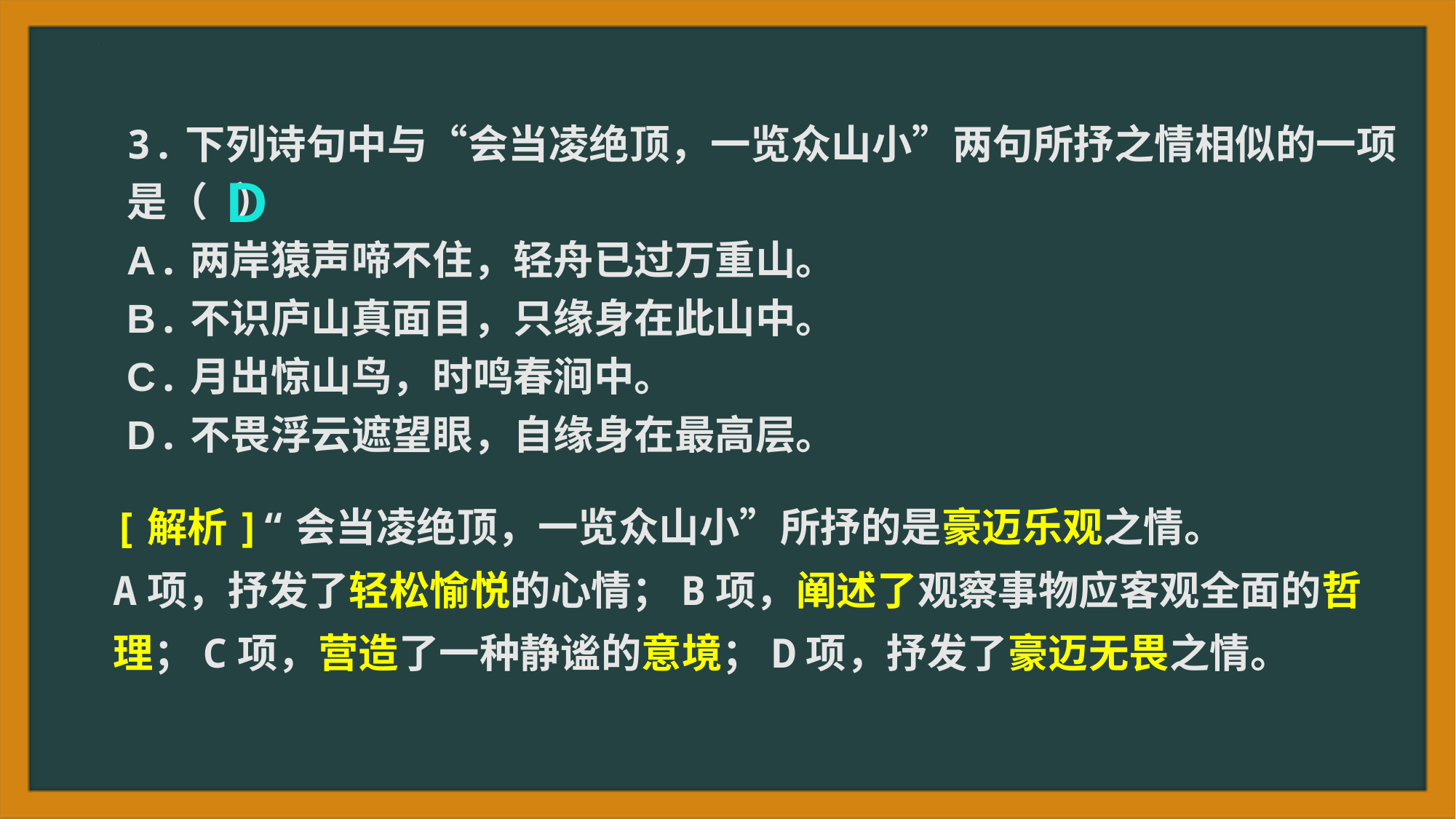

3.下列诗句中与“会当凌绝顶，一览众山小”两句所抒之情相似的一项是（   ）
A.两岸猿声啼不住，轻舟已过万重山。
B.不识庐山真面目，只缘身在此山中。
C.月出惊山鸟，时鸣春涧中。
D.不畏浮云遮望眼，自缘身在最高层。
D
[解析]“会当凌绝顶，一览众山小”所抒的是豪迈乐观之情。
A项，抒发了轻松愉悦的心情；B项，阐述了观察事物应客观全面的哲理；C项，营造了一种静谧的意境；D项，抒发了豪迈无畏之情。